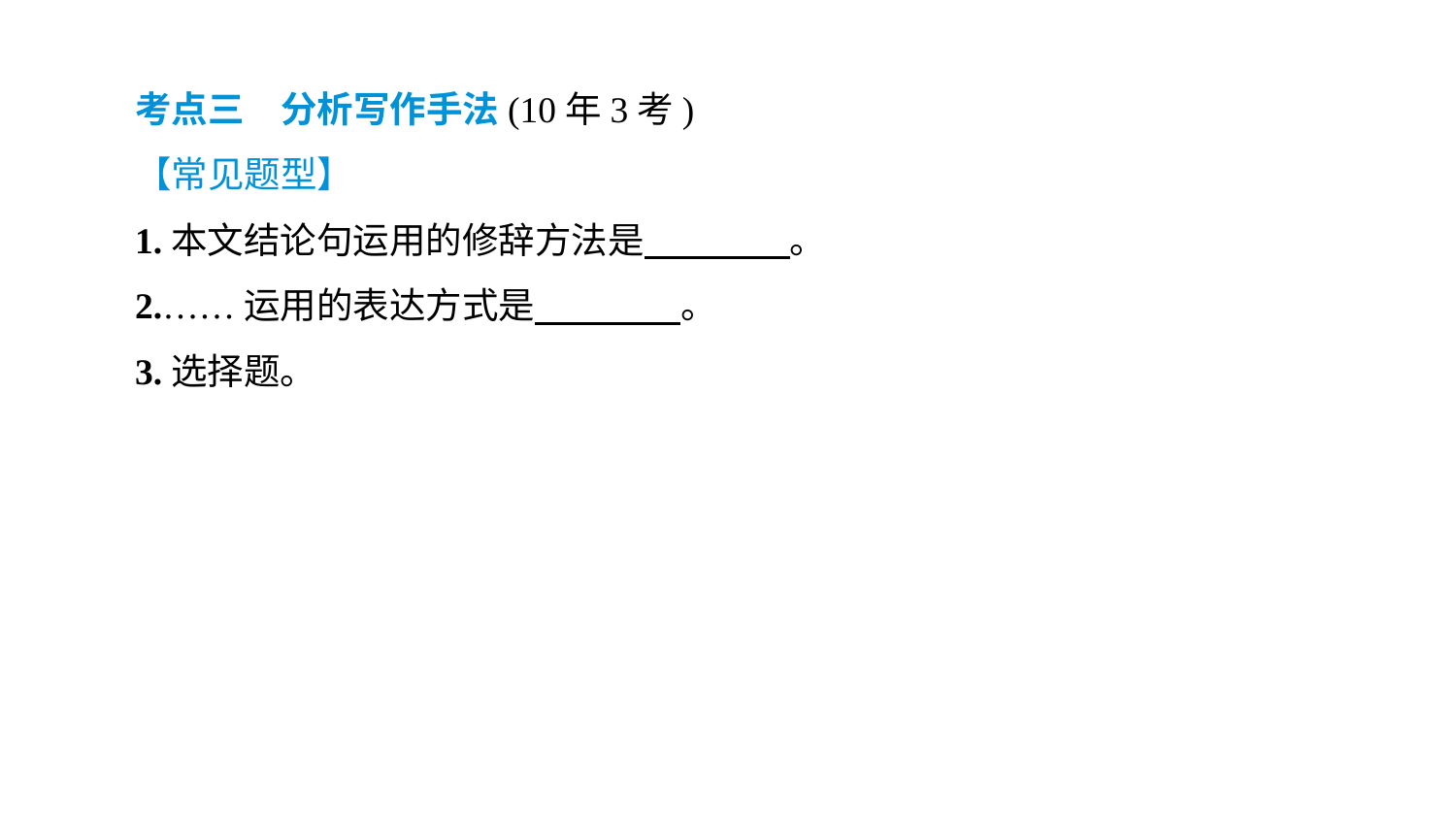

考点三　分析写作手法(10年3考)
【常见题型】
1.本文结论句运用的修辞方法是　　　　。
2.……运用的表达方式是　　　　。
3.选择题。